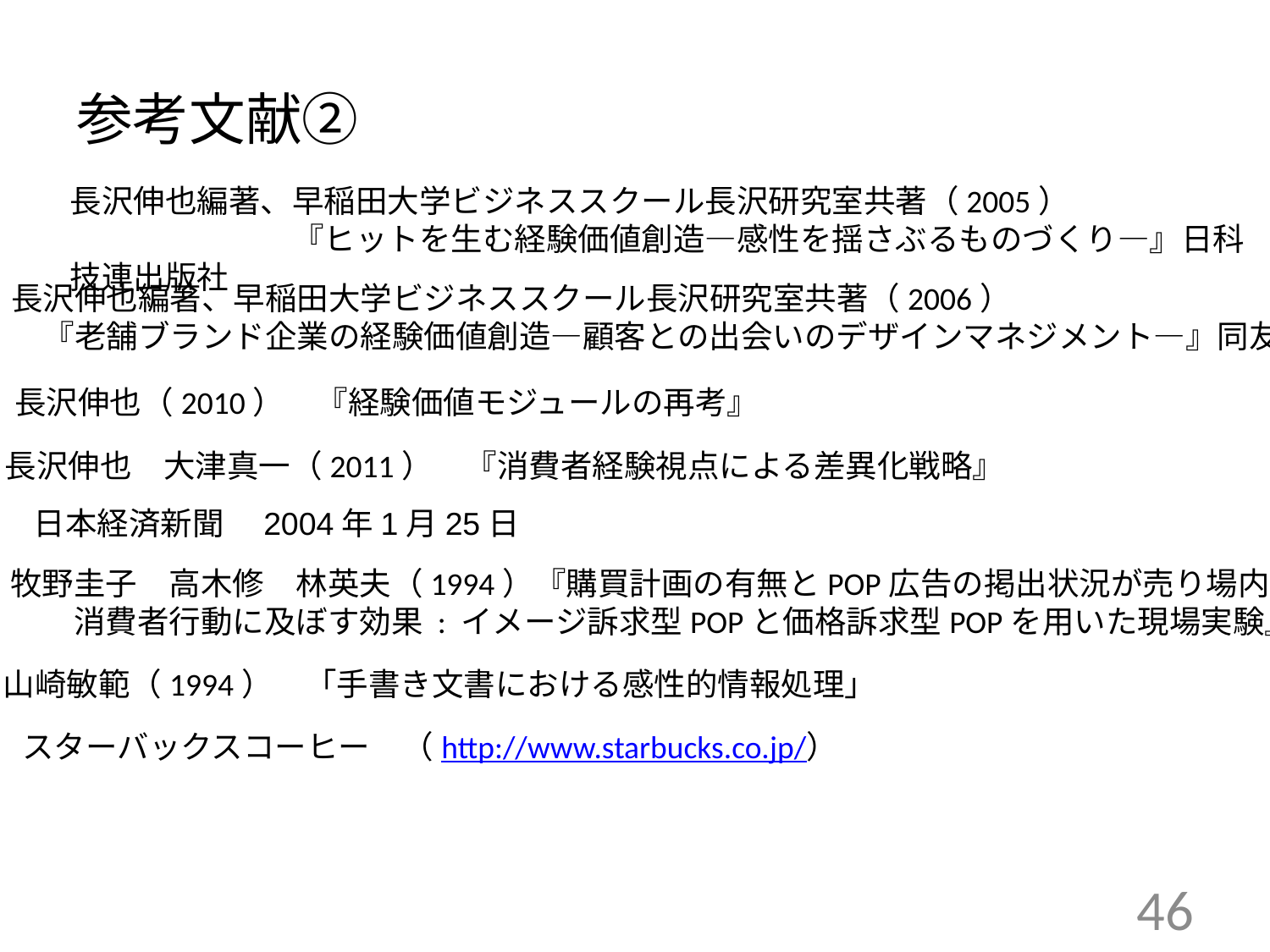

# 参考文献②
長沢伸也編著、早稲田大学ビジネススクール長沢研究室共著（2005）
　　　　　　　『ヒットを生む経験価値創造―感性を揺さぶるものづくり―』日科技連出版社
長沢伸也編著、早稲田大学ビジネススクール長沢研究室共著（2006）
　『老舗ブランド企業の経験価値創造―顧客との出会いのデザインマネジメント―』同友館
長沢伸也（2010）　『経験価値モジュールの再考』
長沢伸也　大津真一（2011）　『消費者経験視点による差異化戦略』
日本経済新聞　2004年1月25日
牧野圭子　高木修　林英夫（1994）『購買計画の有無とPOP広告の掲出状況が売り場内
　　消費者行動に及ぼす効果 : イメージ訴求型POPと価格訴求型POPを用いた現場実験』
山崎敏範（1994）　「手書き文書における感性的情報処理」
スターバックスコーヒー　（http://www.starbucks.co.jp/）
46